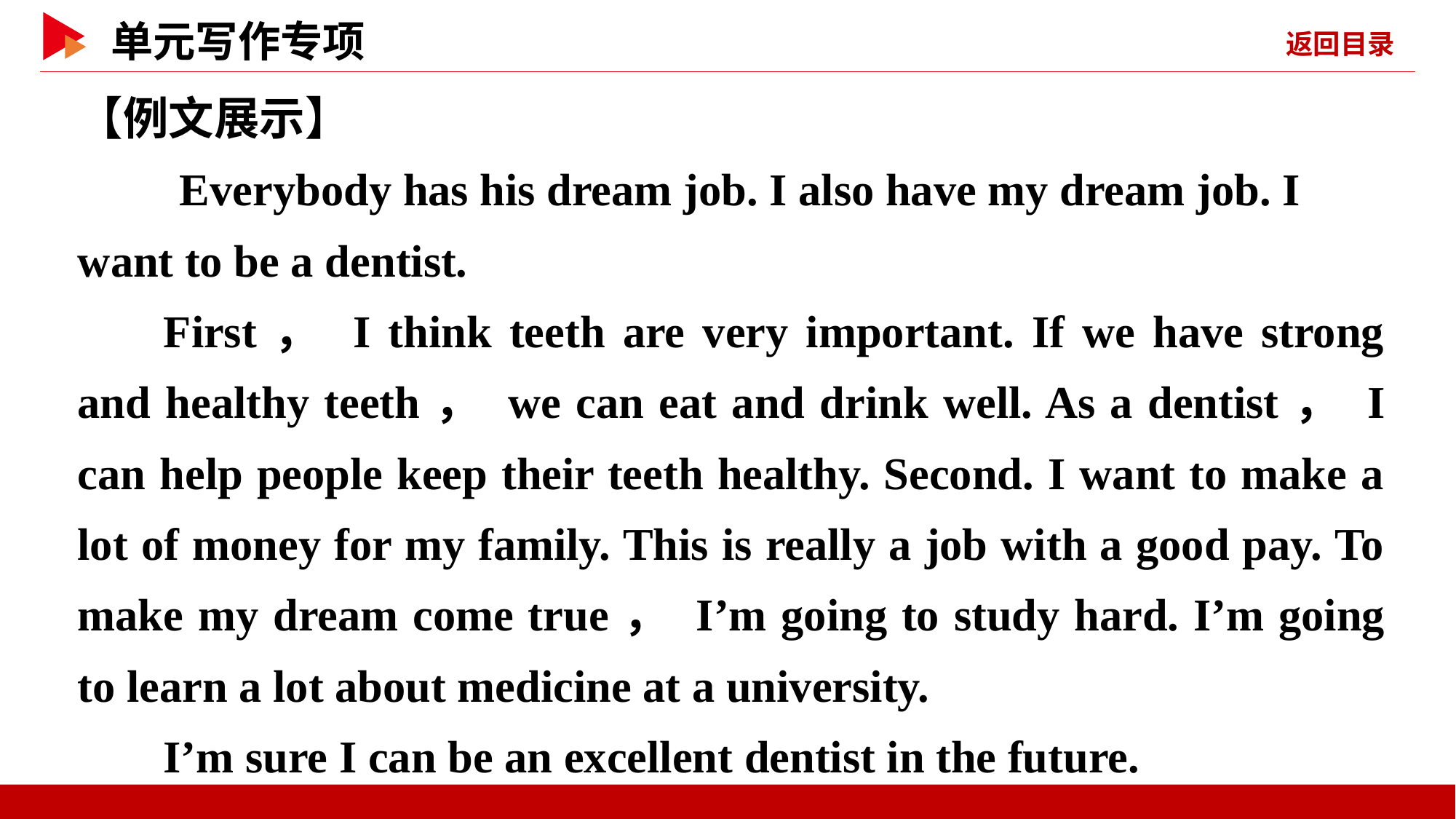

【例文展示】
　　Everybody has his dream job. I also have my dream job. I want to be a dentist.
First， I think teeth are very important. If we have strong and healthy teeth， we can eat and drink well. As a dentist， I can help people keep their teeth healthy. Second. I want to make a lot of money for my family. This is really a job with a good pay. To make my dream come true， I’m going to study hard. I’m going to learn a lot about medicine at a university.
I’m sure I can be an excellent dentist in the future.